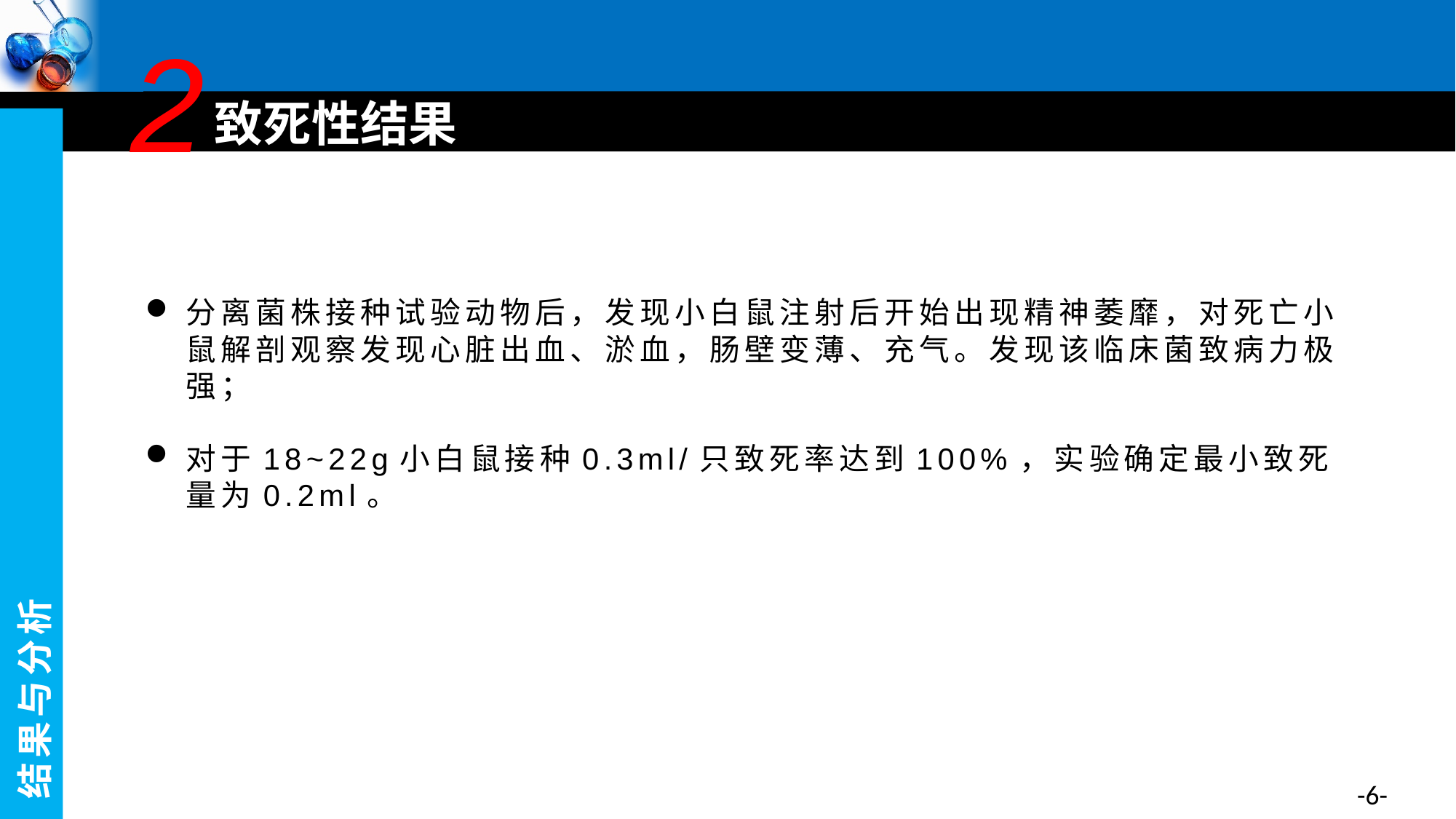

2
致死性结果
分离菌株接种试验动物后，发现小白鼠注射后开始出现精神萎靡，对死亡小鼠解剖观察发现心脏出血、淤血，肠壁变薄、充气。发现该临床菌致病力极强；

对于18~22g小白鼠接种0.3ml/只致死率达到100%，实验确定最小致死量为0.2ml。